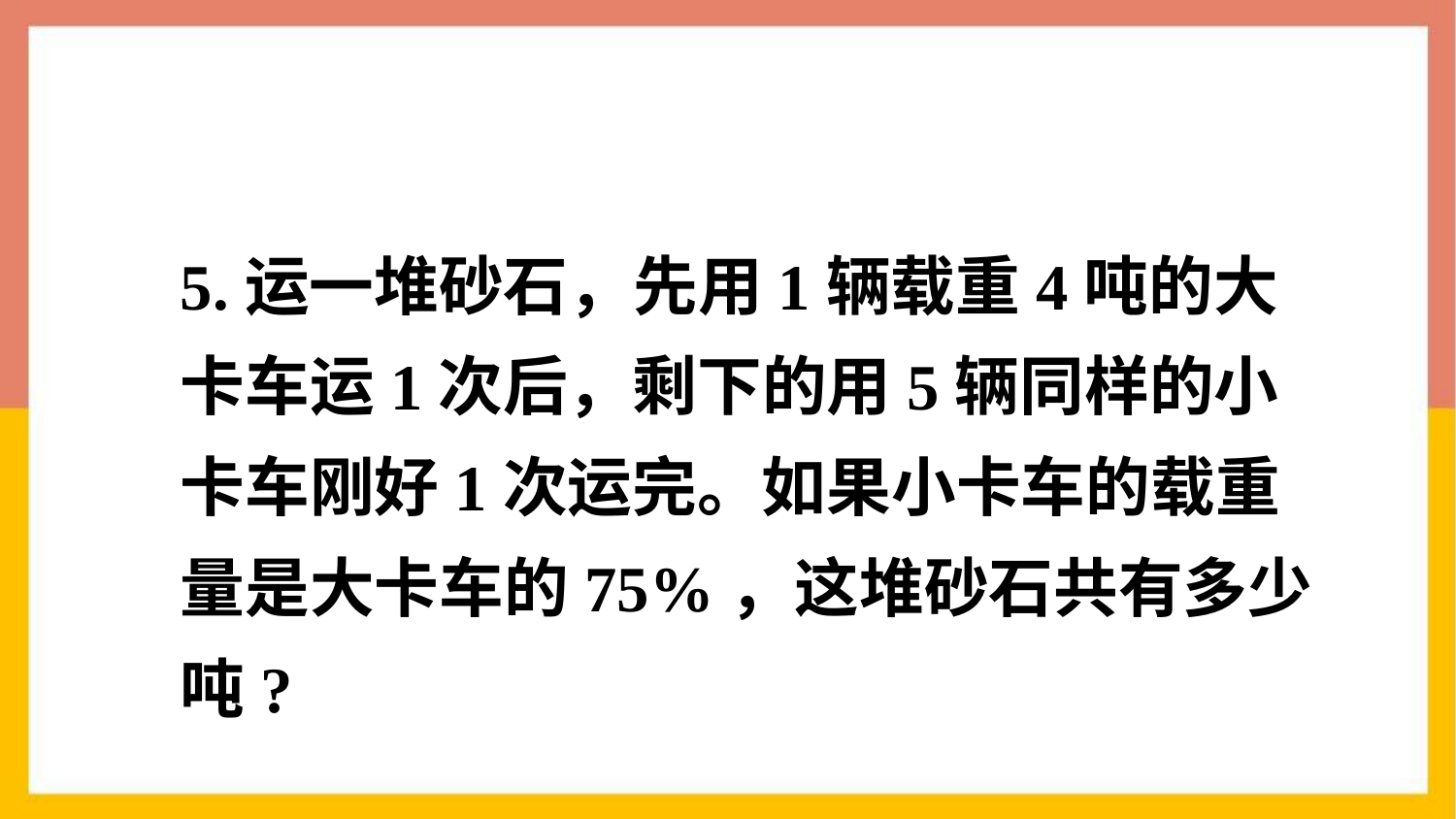

5.运一堆砂石，先用1辆载重4吨的大卡车运1次后，剩下的用5辆同样的小卡车刚好1次运完。如果小卡车的载重量是大卡车的75%，这堆砂石共有多少吨?